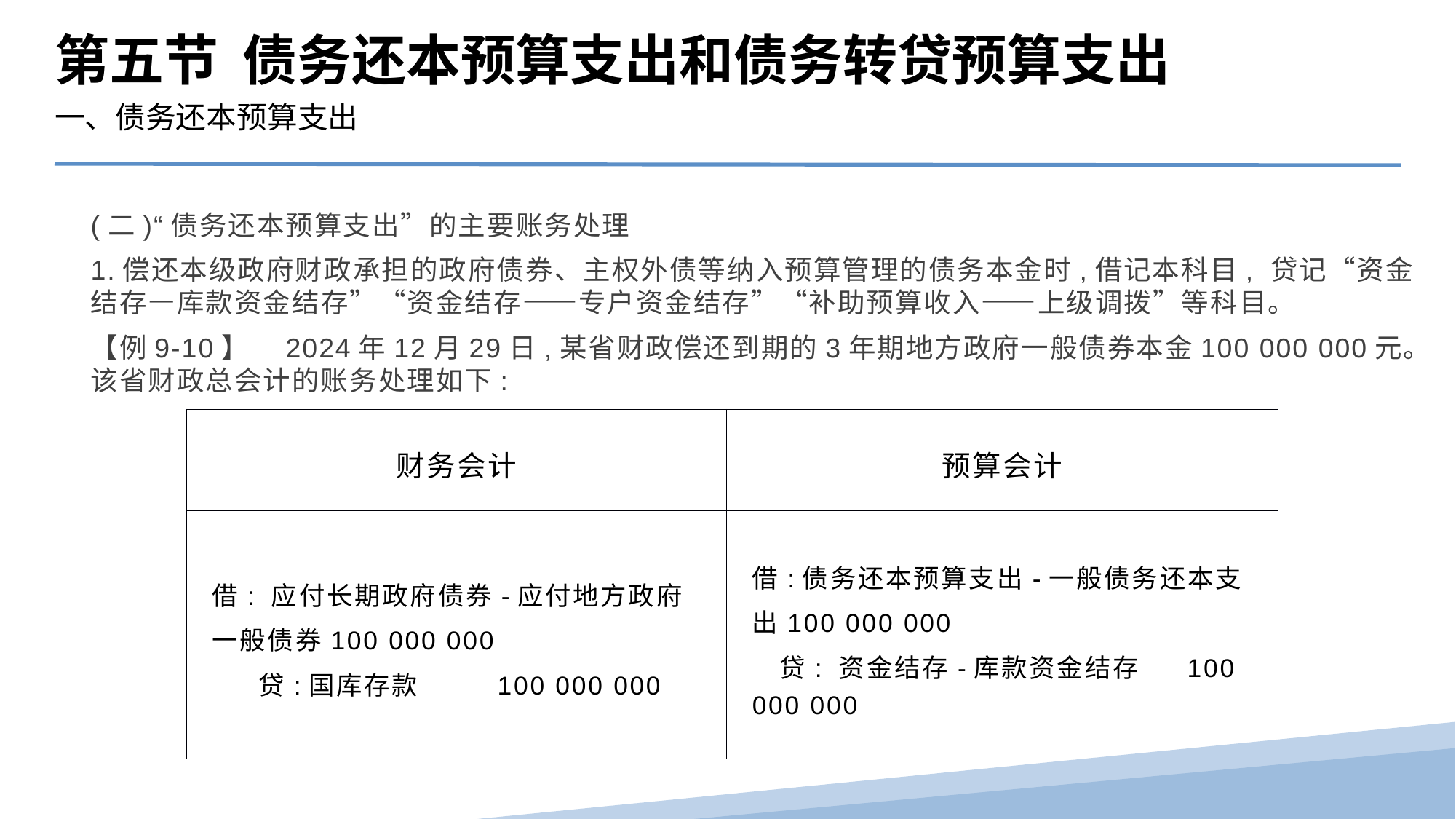

第五节  债务还本预算支出和债务转贷预算支出
一、债务还本预算支出
(二)“债务还本预算支出”的主要账务处理
1.偿还本级政府财政承担的政府债券、主权外债等纳入预算管理的债务本金时,借记本科目, 贷记“资金结存—库款资金结存”“资金结存——专户资金结存”“补助预算收入——上级调拨”等科目。
【例9-10】　2024年12月29日,某省财政偿还到期的3年期地方政府一般债券本金100 000 000元。该省财政总会计的账务处理如下:
| 财务会计 | 预算会计 |
| --- | --- |
| 借: 应付长期政府债券-应付地方政府一般债券100 000 000 贷:国库存款 100 000 000 | 借:债务还本预算支出-一般债务还本支出100 000 000 贷: 资金结存-库款资金结存 100 000 000 |